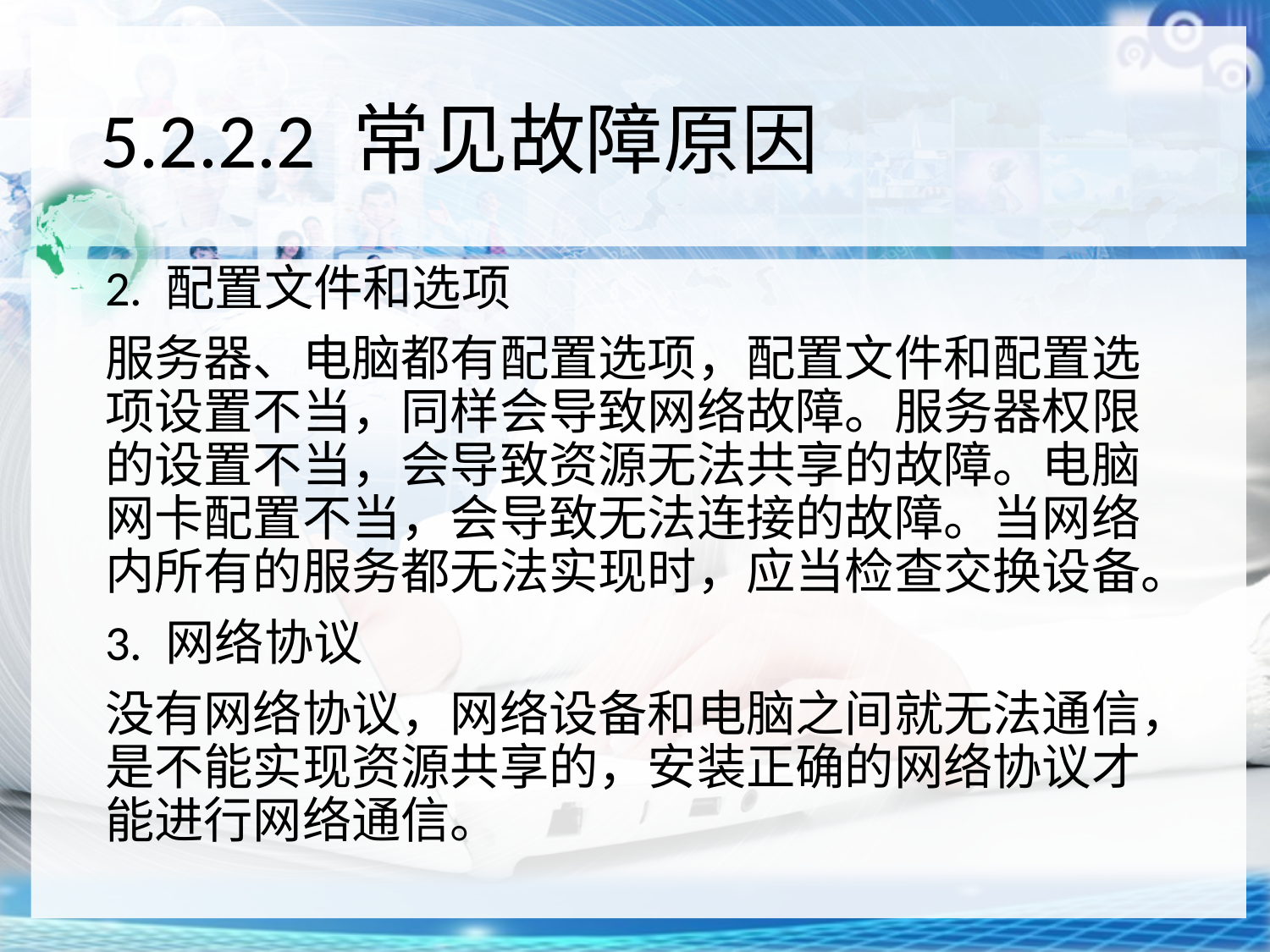

# 5.2.2.2 常见故障原因
2. 配置文件和选项
服务器、电脑都有配置选项，配置文件和配置选项设置不当，同样会导致网络故障。服务器权限的设置不当，会导致资源无法共享的故障。电脑网卡配置不当，会导致无法连接的故障。当网络内所有的服务都无法实现时，应当检查交换设备。
3. 网络协议
没有网络协议，网络设备和电脑之间就无法通信，是不能实现资源共享的，安装正确的网络协议才能进行网络通信。